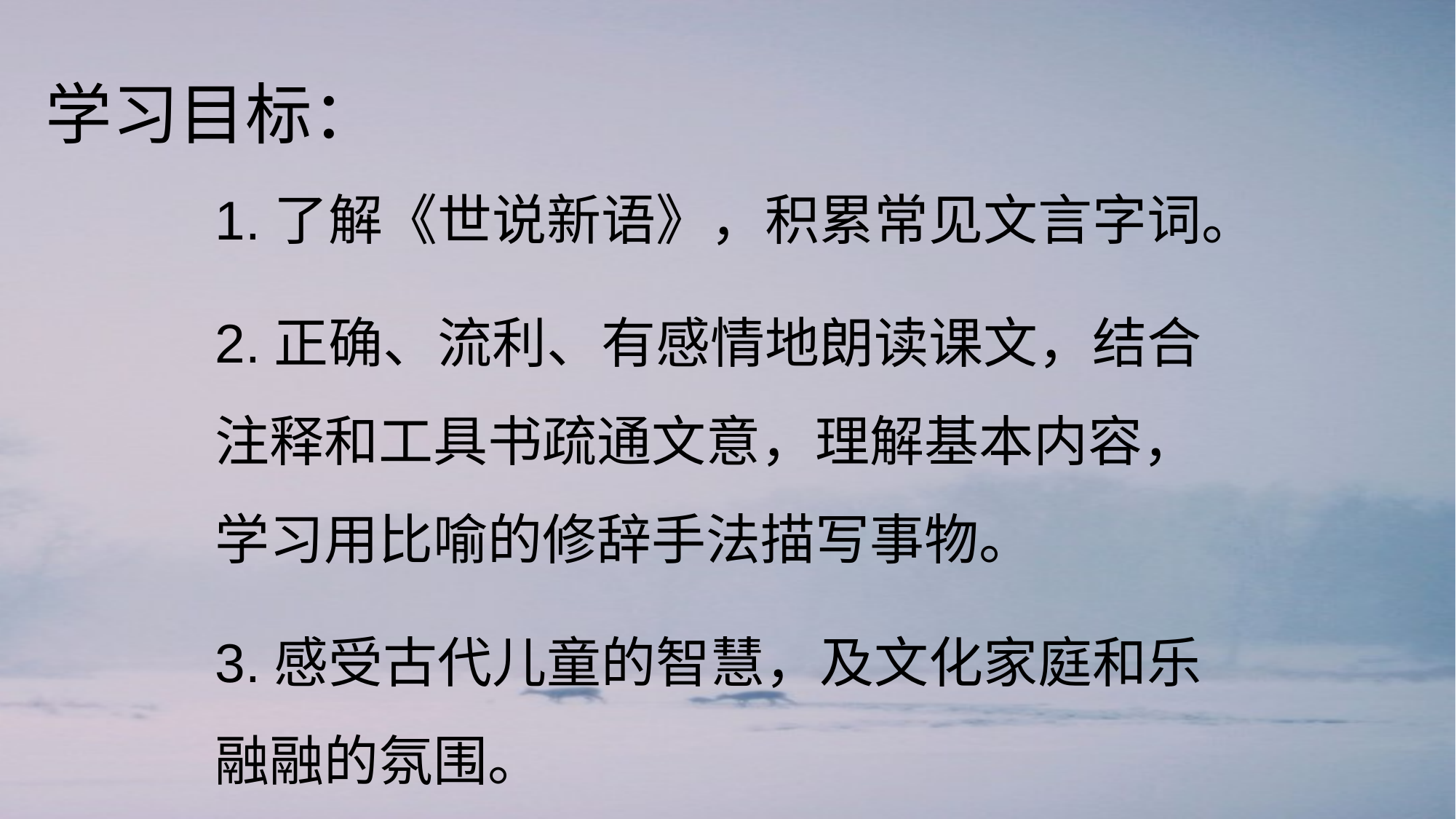

学习目标：
1.了解《世说新语》，积累常见文言字词。

2.正确、流利、有感情地朗读课文，结合注释和工具书疏通文意，理解基本内容，学习用比喻的修辞手法描写事物。

3.感受古代儿童的智慧，及文化家庭和乐融融的氛围。